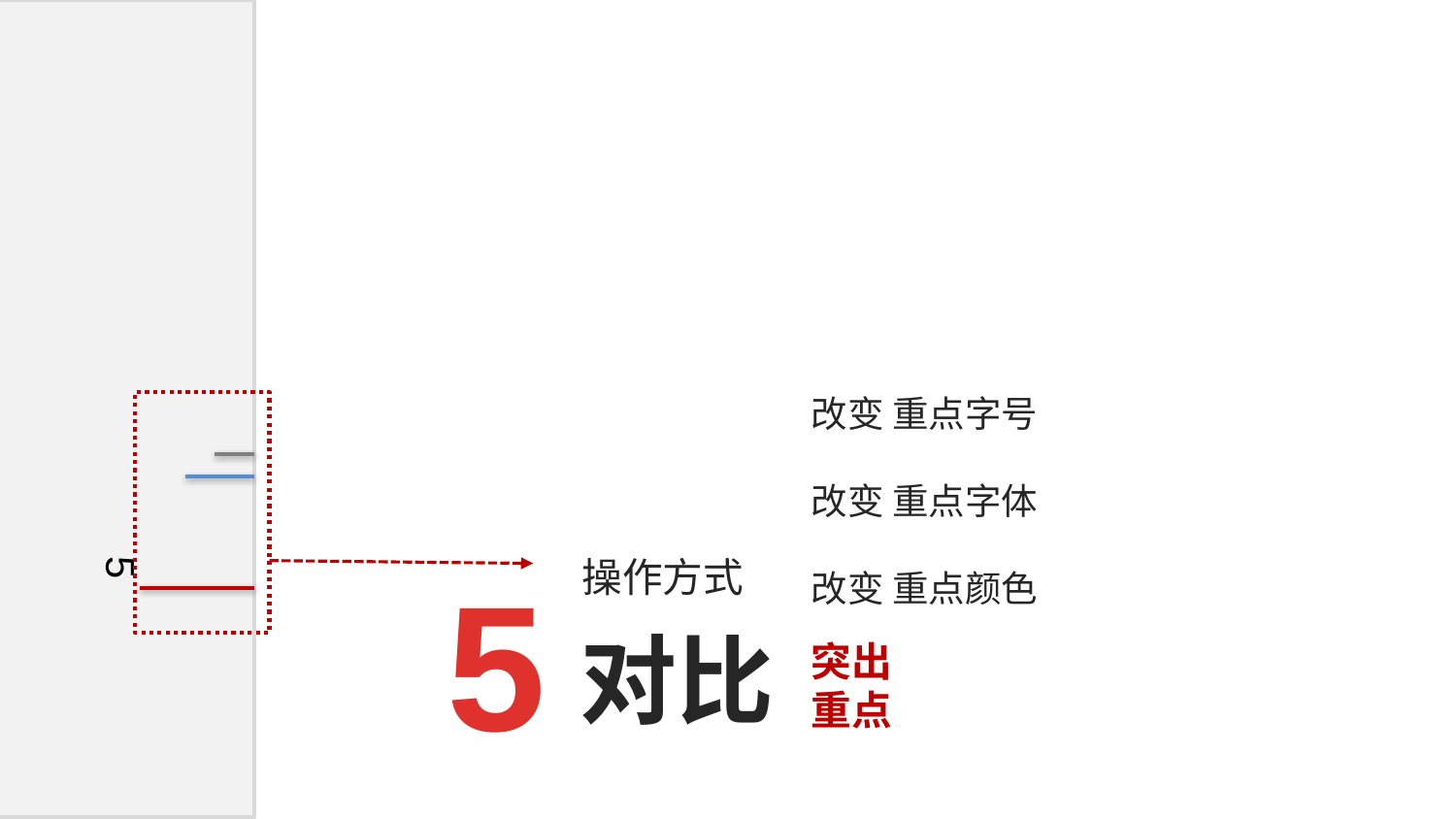

改变 重点字号
改变 重点字体
改变 重点颜色
操作方式

5
5
对比
突出
重点